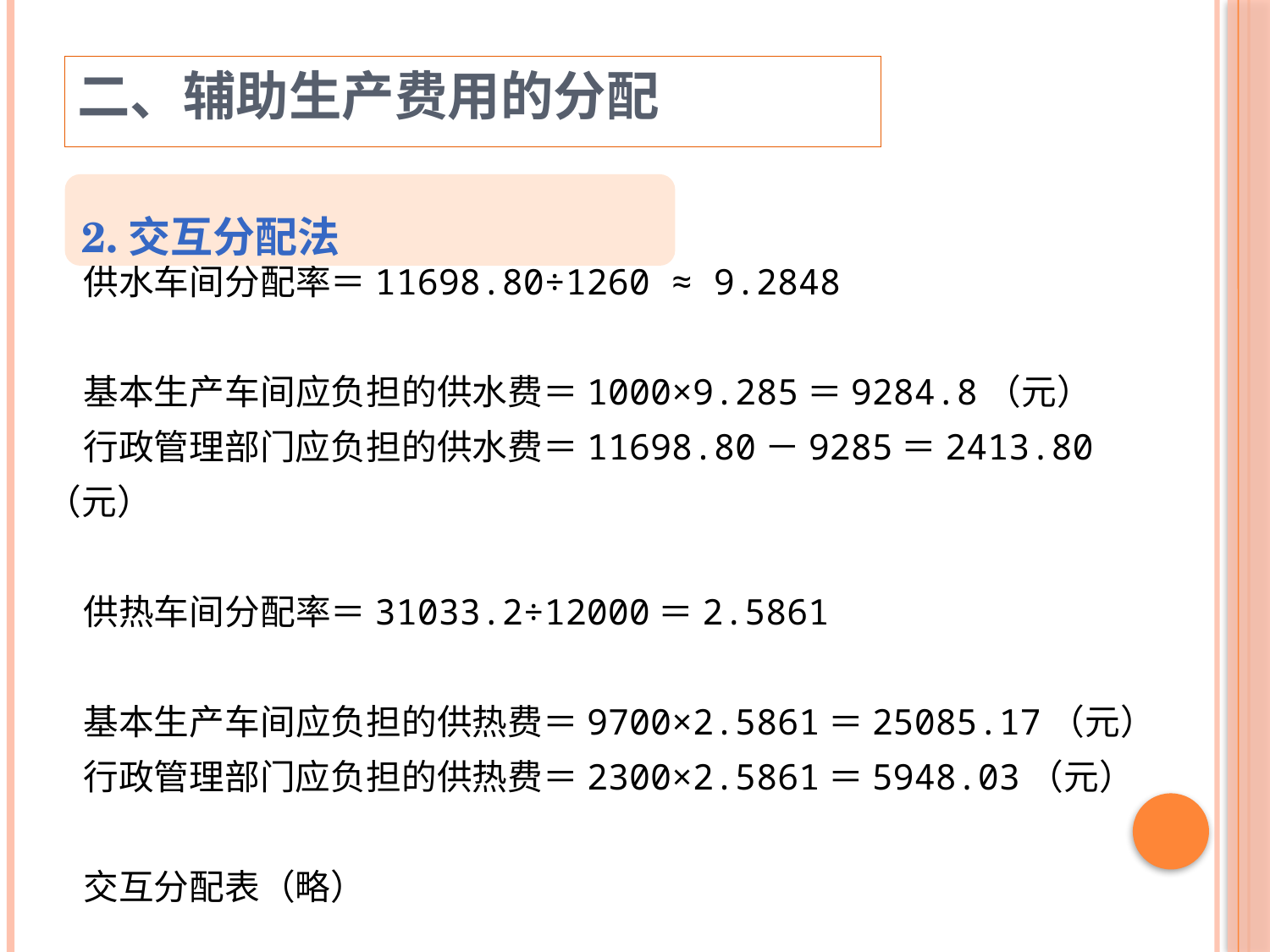

二、辅助生产费用的分配
2.交互分配法
供水车间分配率＝11698.80÷1260 ≈ 9.2848

基本生产车间应负担的供水费＝1000×9.285＝9284.8（元）
行政管理部门应负担的供水费＝11698.80－9285＝2413.80（元）

供热车间分配率＝31033.2÷12000＝2.5861

基本生产车间应负担的供热费＝9700×2.5861＝25085.17（元）
行政管理部门应负担的供热费＝2300×2.5861＝5948.03（元）

交互分配表（略）